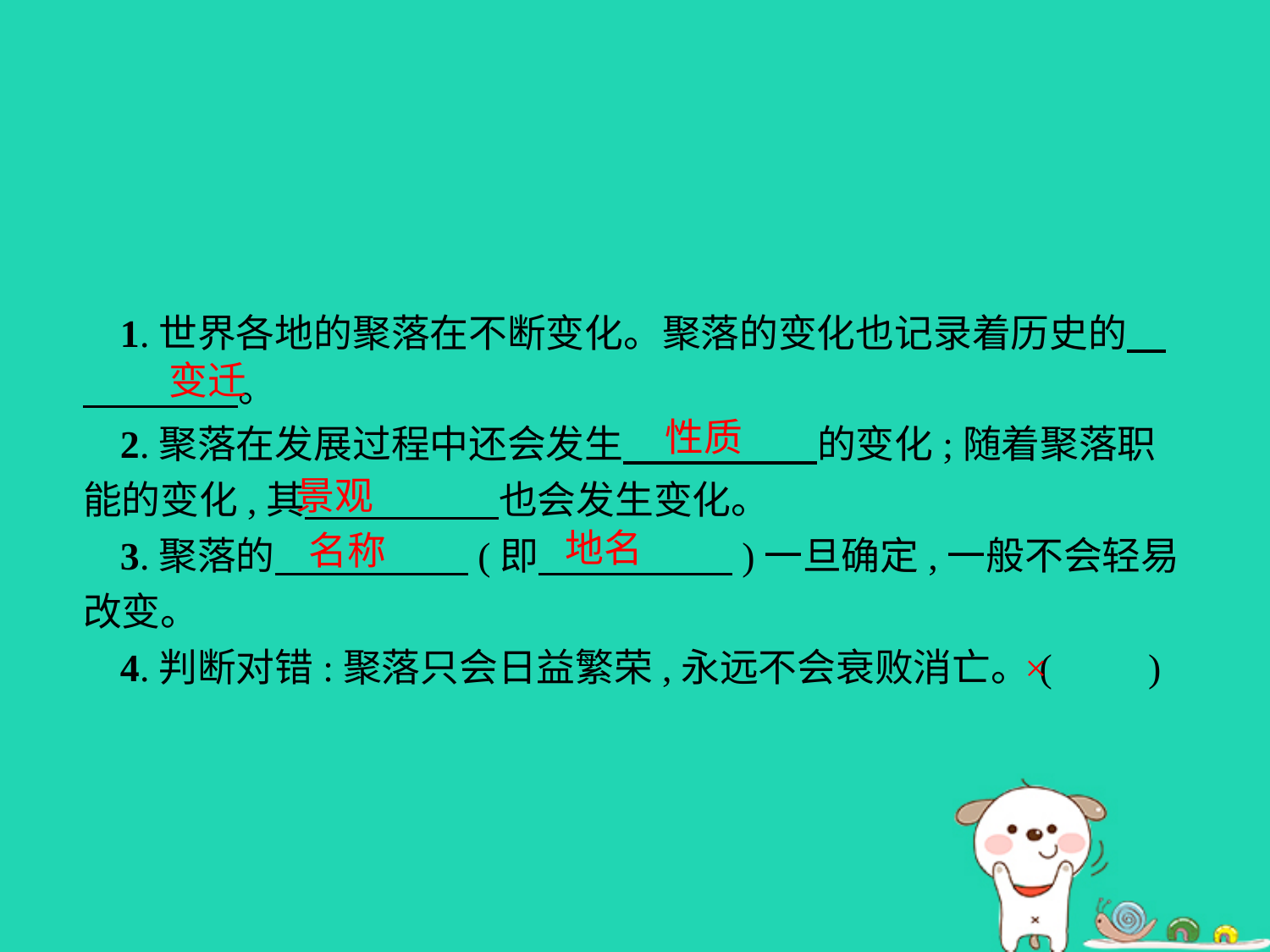

1.世界各地的聚落在不断变化。聚落的变化也记录着历史的　　　　　。
2.聚落在发展过程中还会发生　　　　　的变化;随着聚落职能的变化,其　　　　　也会发生变化。
3.聚落的　　　　　(即　　　　　)一旦确定,一般不会轻易改变。
4.判断对错:聚落只会日益繁荣,永远不会衰败消亡。(　　)
变迁
性质
景观
地名
名称
×